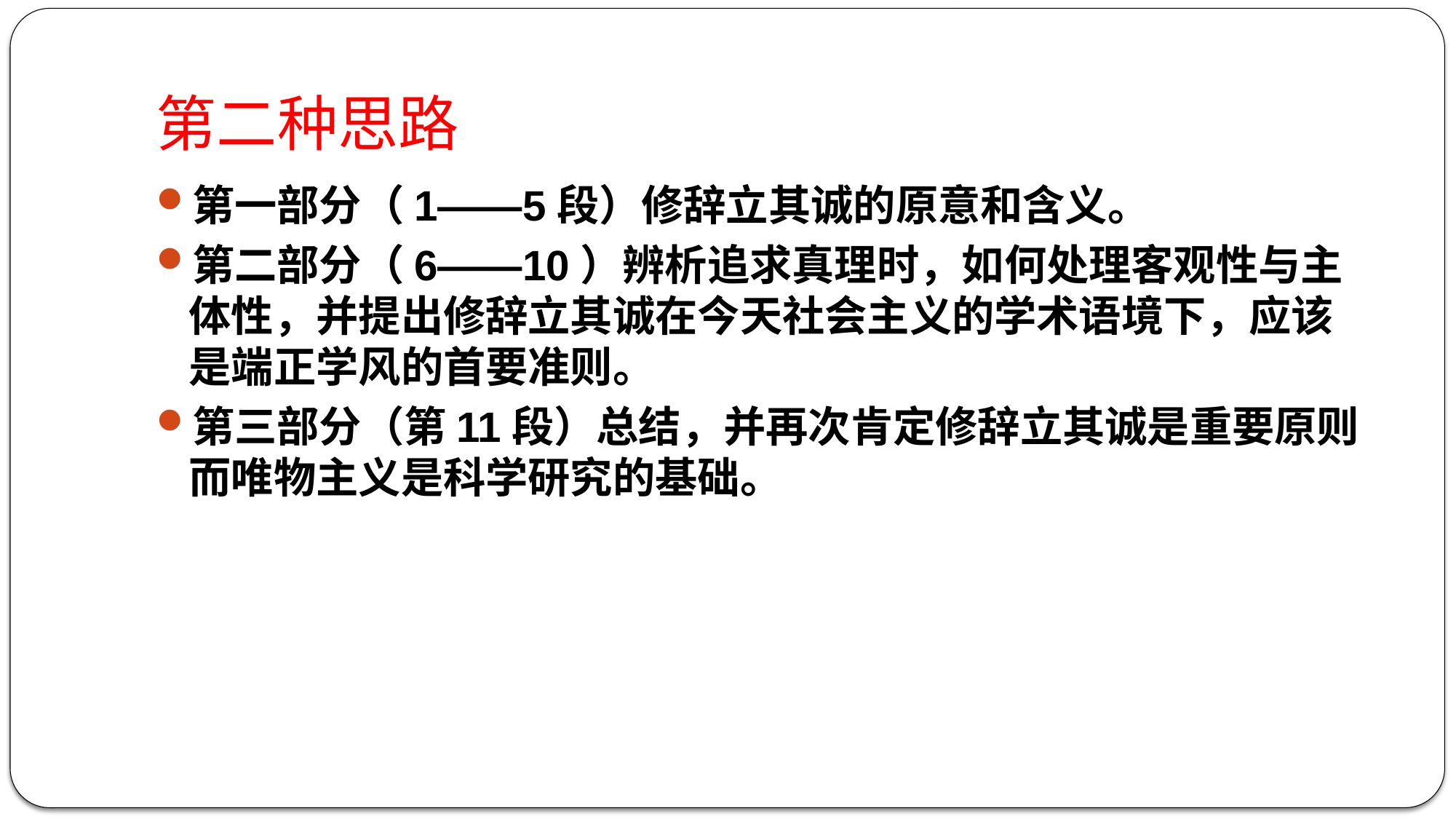

# 第二种思路
第一部分（1——5段）修辞立其诚的原意和含义。
第二部分（6——10）辨析追求真理时，如何处理客观性与主体性，并提出修辞立其诚在今天社会主义的学术语境下，应该是端正学风的首要准则。
第三部分（第11段）总结，并再次肯定修辞立其诚是重要原则而唯物主义是科学研究的基础。